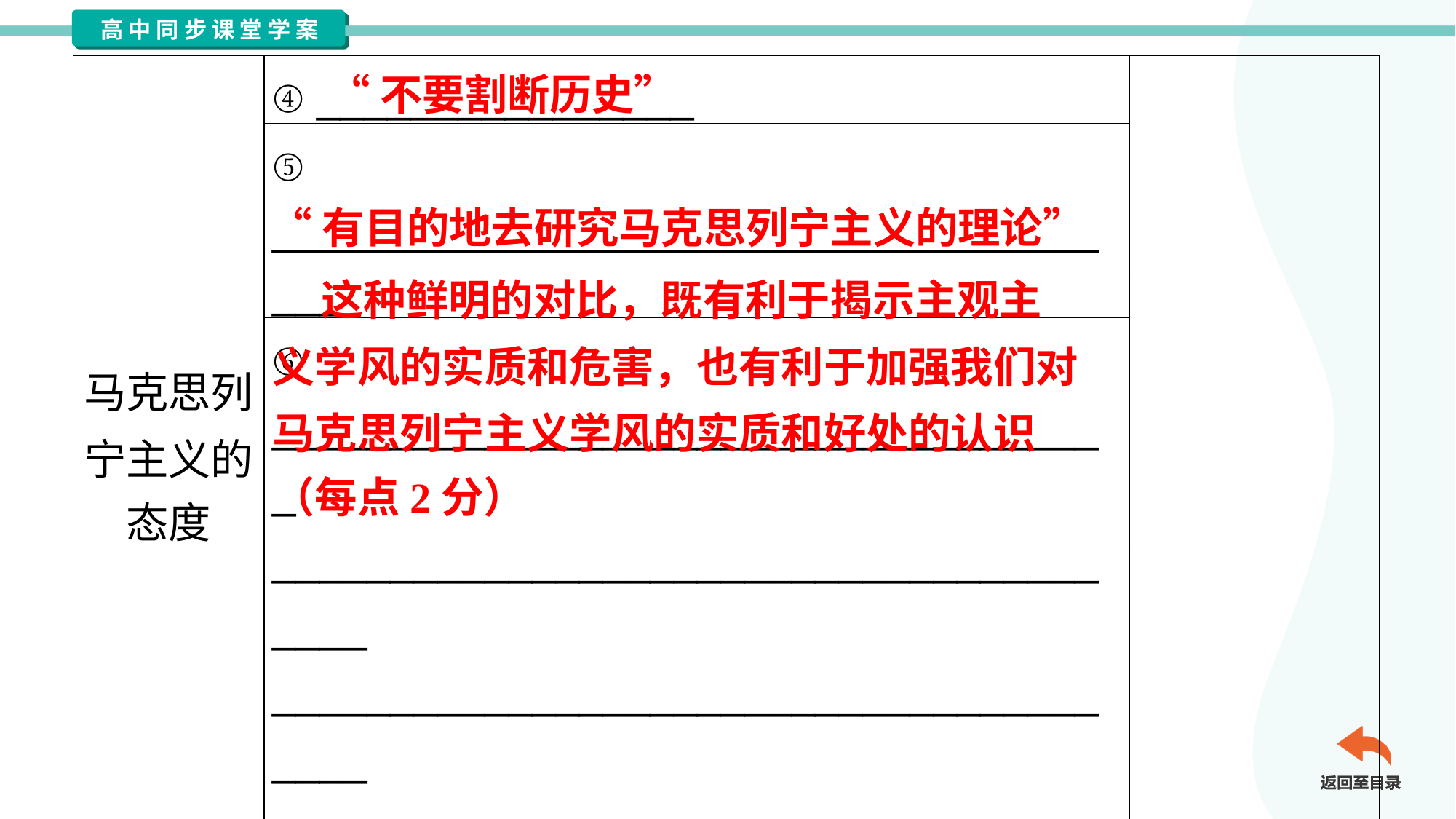

“不要割断历史”
| 马克思列 宁主义的 态度 | ④ \_\_\_\_\_\_\_\_\_\_\_\_\_\_\_\_ |  |
| --- | --- | --- |
|  | ⑤ \_\_\_\_\_\_\_\_\_\_\_\_\_\_\_\_\_\_\_\_\_\_\_\_\_\_\_\_\_\_\_\_\_\_\_\_\_\_ |  |
|  | ⑥ \_\_\_\_\_\_\_\_\_\_\_\_\_\_\_\_\_\_\_\_\_\_\_\_\_\_\_\_\_\_\_\_\_\_\_\_ \_\_\_\_\_\_\_\_\_\_\_\_\_\_\_\_\_\_\_\_\_\_\_\_\_\_\_\_\_\_\_\_\_\_\_\_\_\_\_ \_\_\_\_\_\_\_\_\_\_\_\_\_\_\_\_\_\_\_\_\_\_\_\_\_\_\_\_\_\_\_\_\_\_\_\_\_\_\_ \_\_\_\_\_\_\_\_\_\_\_\_\_\_\_ |  |
“有目的地去研究马克思列宁主义的理论”
    这种鲜明的对比，既有利于揭示主观主
义学风的实质和危害，也有利于加强我们对
马克思列宁主义学风的实质和好处的认识
（每点2分）